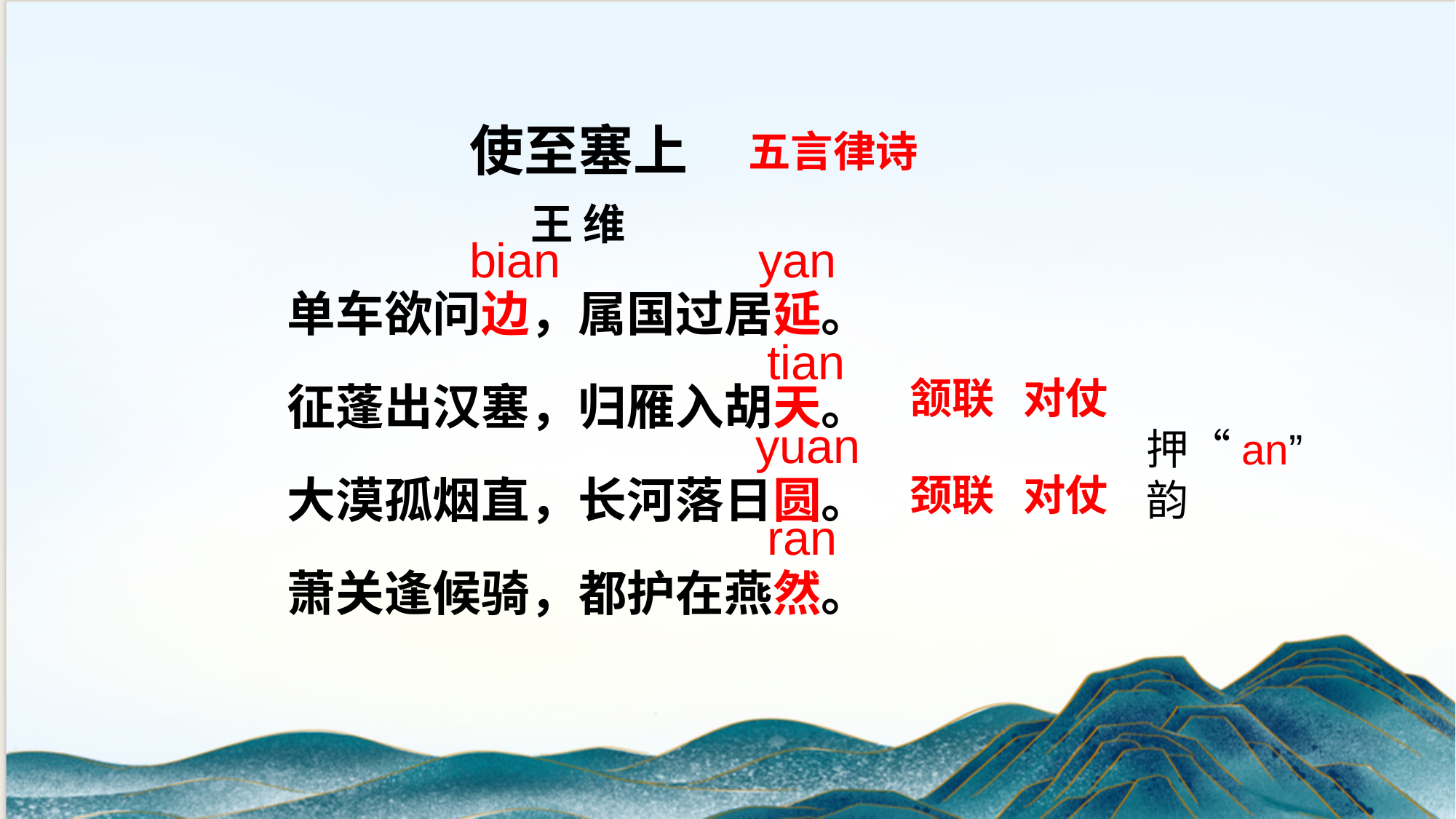

使至塞上
王 维
单车欲问边，属国过居延。
征蓬出汉塞，归雁入胡天。
大漠孤烟直，长河落日圆。
萧关逢候骑，都护在燕然。
五言律诗
bian
yan
tian
颔联   对仗
yuan
押“an”韵
颈联   对仗
ran